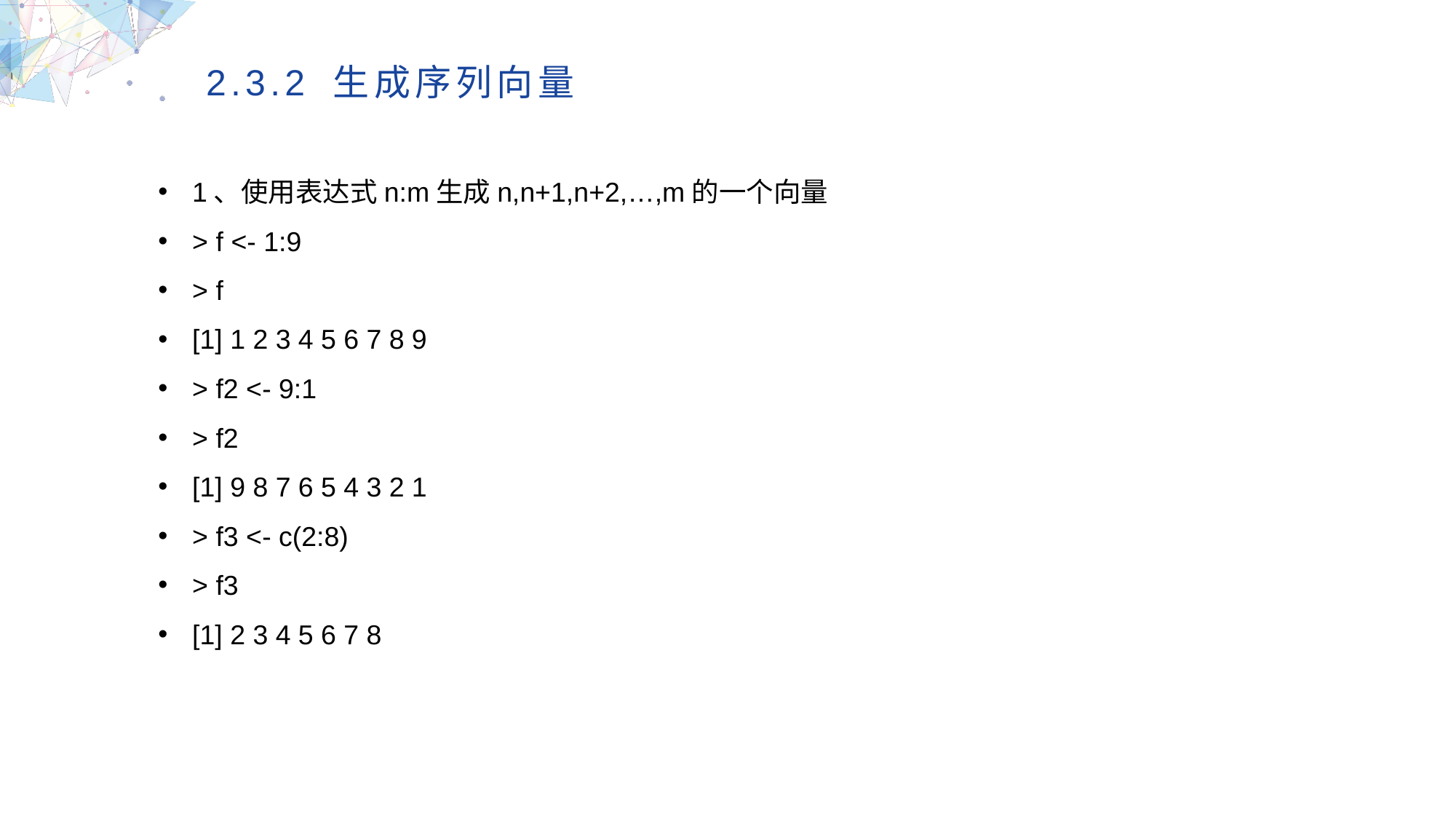

2.3.2 生成序列向量
1、使用表达式n:m生成n,n+1,n+2,…,m的一个向量
> f <- 1:9
> f
[1] 1 2 3 4 5 6 7 8 9
> f2 <- 9:1
> f2
[1] 9 8 7 6 5 4 3 2 1
> f3 <- c(2:8)
> f3
[1] 2 3 4 5 6 7 8
MULTIPURPOSE PRESENTATION TEMPLATE | UNIQUE DESIGN
Welcome Message
Please replace text, click add relevant headline, modify the text content, also can copy your content to this directly. Please replace text, click add relevant headline, modify the text content, also can copy your content to this directly.